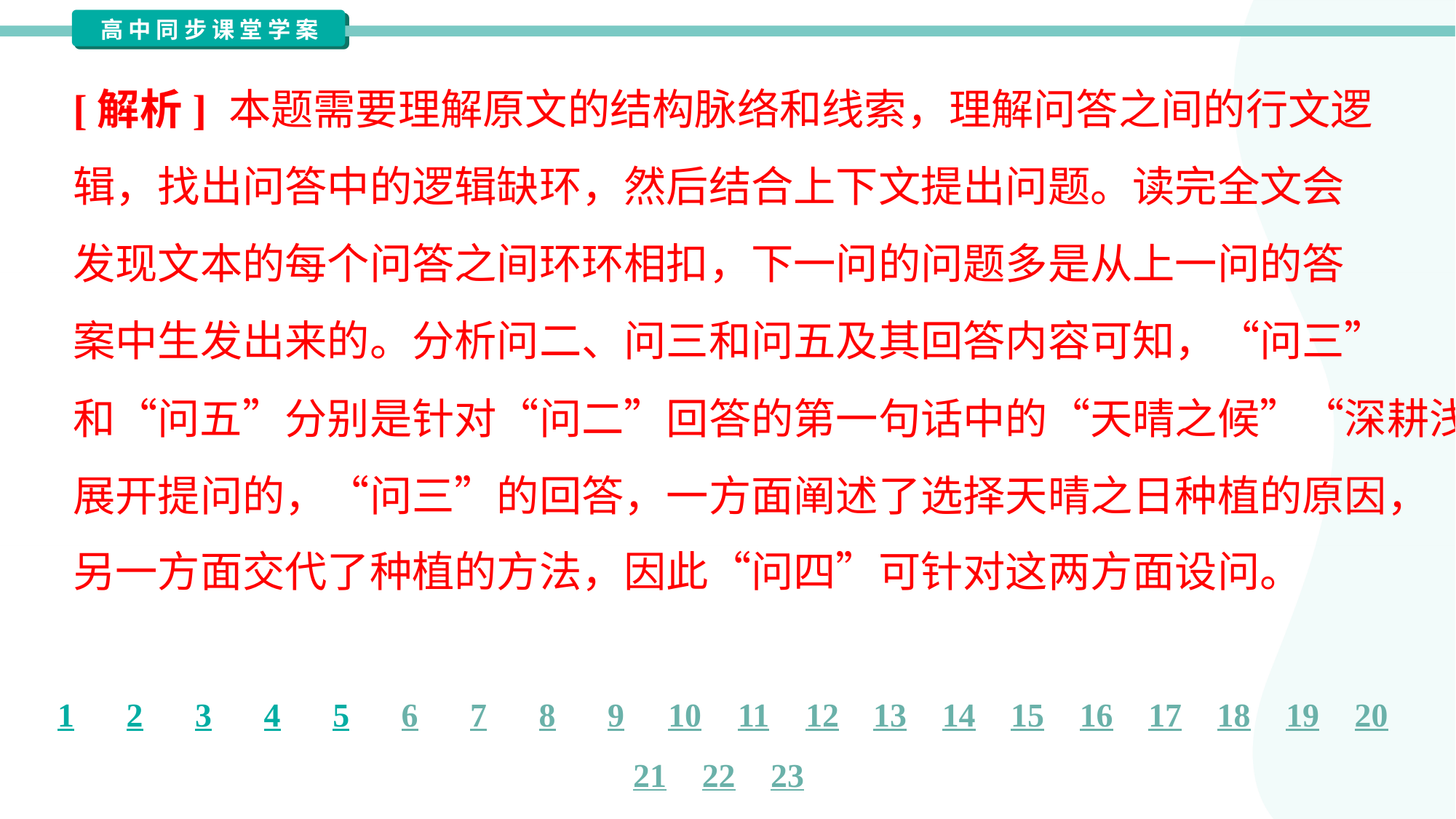

[解析] 本题需要理解原文的结构脉络和线索，理解问答之间的行文逻
辑，找出问答中的逻辑缺环，然后结合上下文提出问题。读完全文会
发现文本的每个问答之间环环相扣，下一问的问题多是从上一问的答
案中生发出来的。分析问二、问三和问五及其回答内容可知，“问三”
和“问五”分别是针对“问二”回答的第一句话中的“天晴之候”“深耕浅种”
展开提问的，“问三”的回答，一方面阐述了选择天晴之日种植的原因，
另一方面交代了种植的方法，因此“问四”可针对这两方面设问。